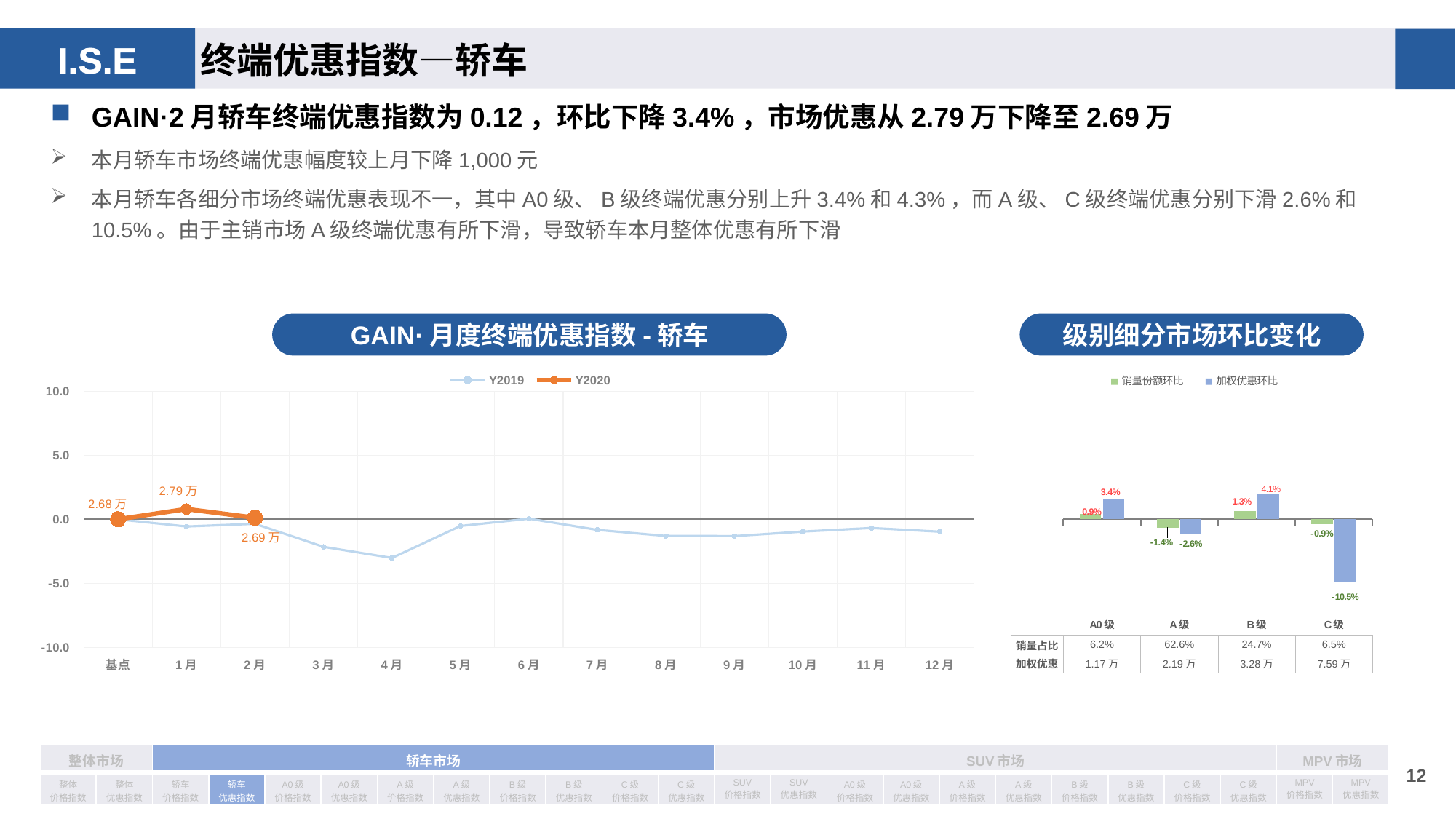

终端优惠指数—轿车
GAIN·2月轿车终端优惠指数为0.12，环比下降3.4%，市场优惠从2.79万下降至2.69万
本月轿车市场终端优惠幅度较上月下降1,000元
本月轿车各细分市场终端优惠表现不一，其中A0级、B级终端优惠分别上升3.4%和4.3%，而A级、C级终端优惠分别下滑2.6%和10.5%。由于主销市场A级终端优惠有所下滑，导致轿车本月整体优惠有所下滑
GAIN·月度终端优惠指数-轿车

级别细分市场环比变化

### Chart

| Category | Y2019 | Y2020 |
|---|---|---|
| 基点 | 0.0 | 0.0 |
| 1月 | -0.56 | 0.8 |
| 2月 | -0.35 | 0.12 |
| 3月 | -2.15 | None |
| 4月 | -3.02 | None |
| 5月 | -0.52 | None |
| 6月 | 0.05 | None |
| 7月 | -0.83 | None |
| 8月 | -1.3 | None |
| 9月 | -1.31 | None |
| 10月 | -0.96 | None |
| 11月 | -0.68 | None |
| 12月 | -0.97 | None |

### Chart

| Category | 销量份额环比 | 加权优惠环比 |
|---|---|---|
| A0级 | 0.009 | 0.034 |
| A级 | -0.014 | -0.026 |
| B级 | 0.013 | 0.041 |
| C级 | -0.009 | -0.105 |
| 销量占比 | 6.2% | 62.6% | 24.7% | 6.5% |
| --- | --- | --- | --- | --- |
| 加权优惠 | 1.17万 | 2.19万 | 3.28万 | 7.59万 |
| 整体市场 |  | 轿车市场 |  |  |  |  |  |  |  |  |  | SUV市场 |  |  |  |  |  |  |  |  |  | MPV市场 |  |
| --- | --- | --- | --- | --- | --- | --- | --- | --- | --- | --- | --- | --- | --- | --- | --- | --- | --- | --- | --- | --- | --- | --- | --- |
| 整体 价格指数 | 整体 优惠指数 | 轿车 价格指数 | 轿车 优惠指数 | A0级 价格指数 | A0级 优惠指数 | A级 价格指数 | A级 优惠指数 | B级 价格指数 | B级 优惠指数 | C级 价格指数 | C级 优惠指数 | SUV 价格指数 | SUV 优惠指数 | A0级 价格指数 | A0级 优惠指数 | A级 价格指数 | A级 优惠指数 | B级 价格指数 | B级 优惠指数 | C级 价格指数 | C级 优惠指数 | MPV 价格指数 | MPV 优惠指数 |
12